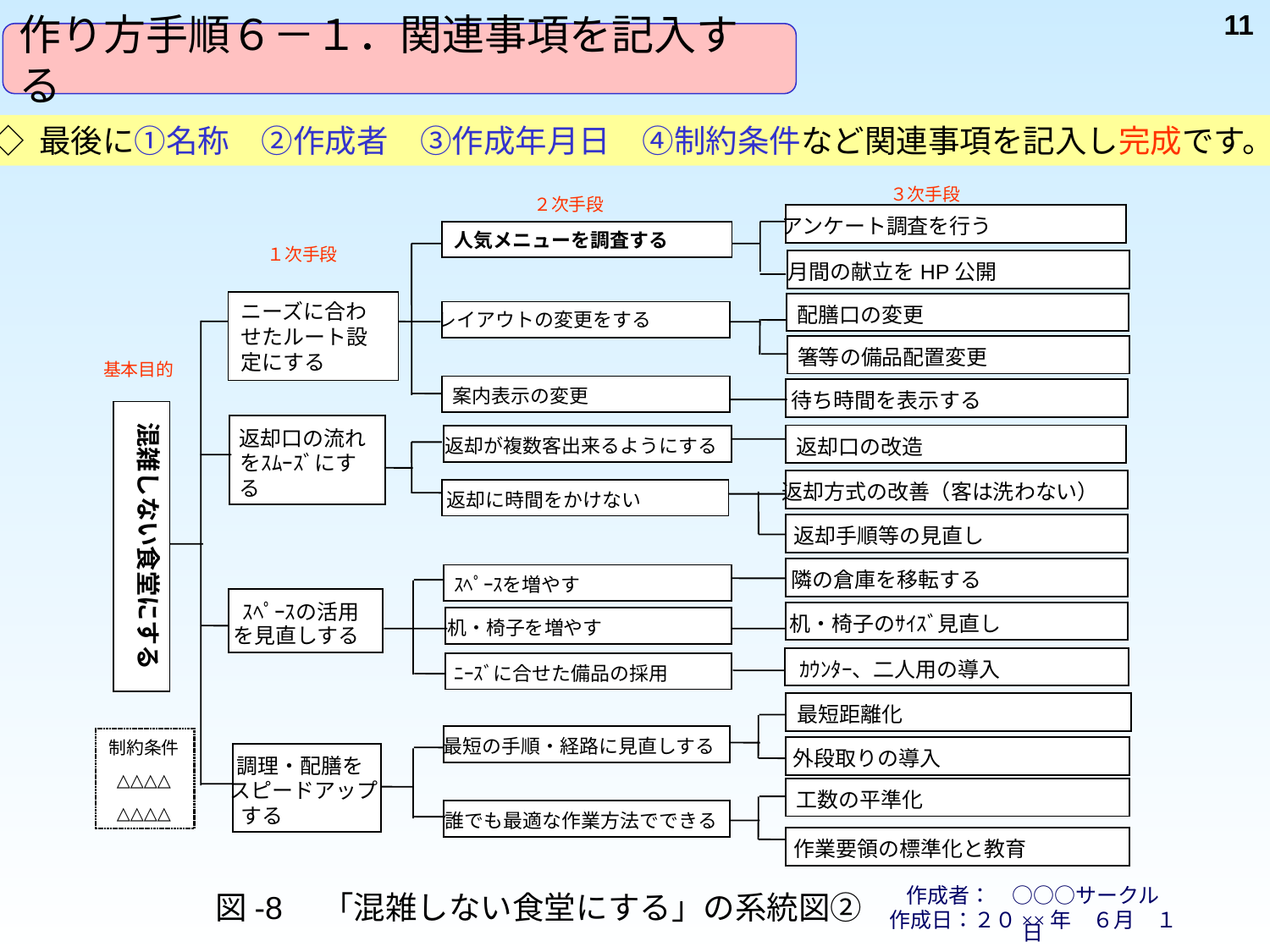

11
作り方手順６－１．関連事項を記入する
◇ 最後に①名称　②作成者　③作成年月日　④制約条件など関連事項を記入し完成です。
３次手段
２次手段

アンケート調査を行う

人気メニューを調査する

１次手段

月間の献立をHP公開

ニーズに合わせたルート設定にする

配膳口の変更

レイアウトの変更をする

箸等の備品配置変更

基本目的

案内表示の変更
待ち時間を表示する

混雑しない食堂にする

返却口の流れ

返却口の改造
返却が複数客出来るようにする

をｽﾑｰｽﾞにす

る
返却方式の改善（客は洗わない）

返却に時間をかけない

返却手順等の見直し

隣の倉庫を移転する
ｽﾍﾟｰｽを増やす

ｽﾍﾟｰｽの活用

机・椅子のｻｲｽﾞ見直し
机・椅子を増やす
を見直しする

ｶｳﾝﾀｰ、二人用の導入
ﾆｰｽﾞに合せた備品の採用

最短距離化

最短の手順・経路に見直しする
制約条件

外段取りの導入

調理・配膳を

△△△△
スピードアップ

工数の平準化

△△△△
する
誰でも最適な作業方法でできる

作業要領の標準化と教育

作成者：　○○○サークル
作成日：２０××年　６月　１日
図-8　「混雑しない食堂にする」の系統図②